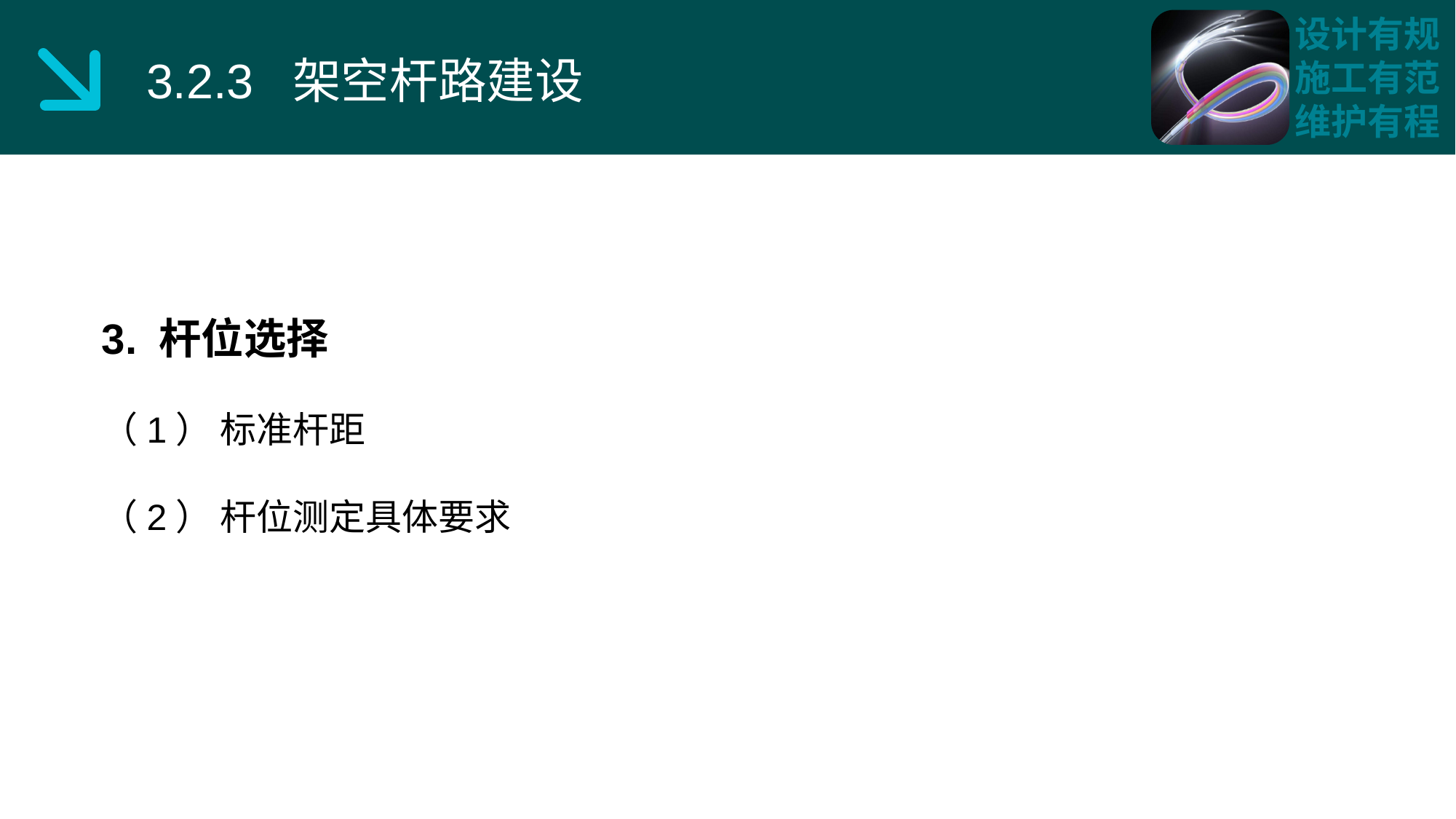

3.2.3  架空杆路建设

3. 杆位选择

（1） 标准杆距

（2） 杆位测定具体要求